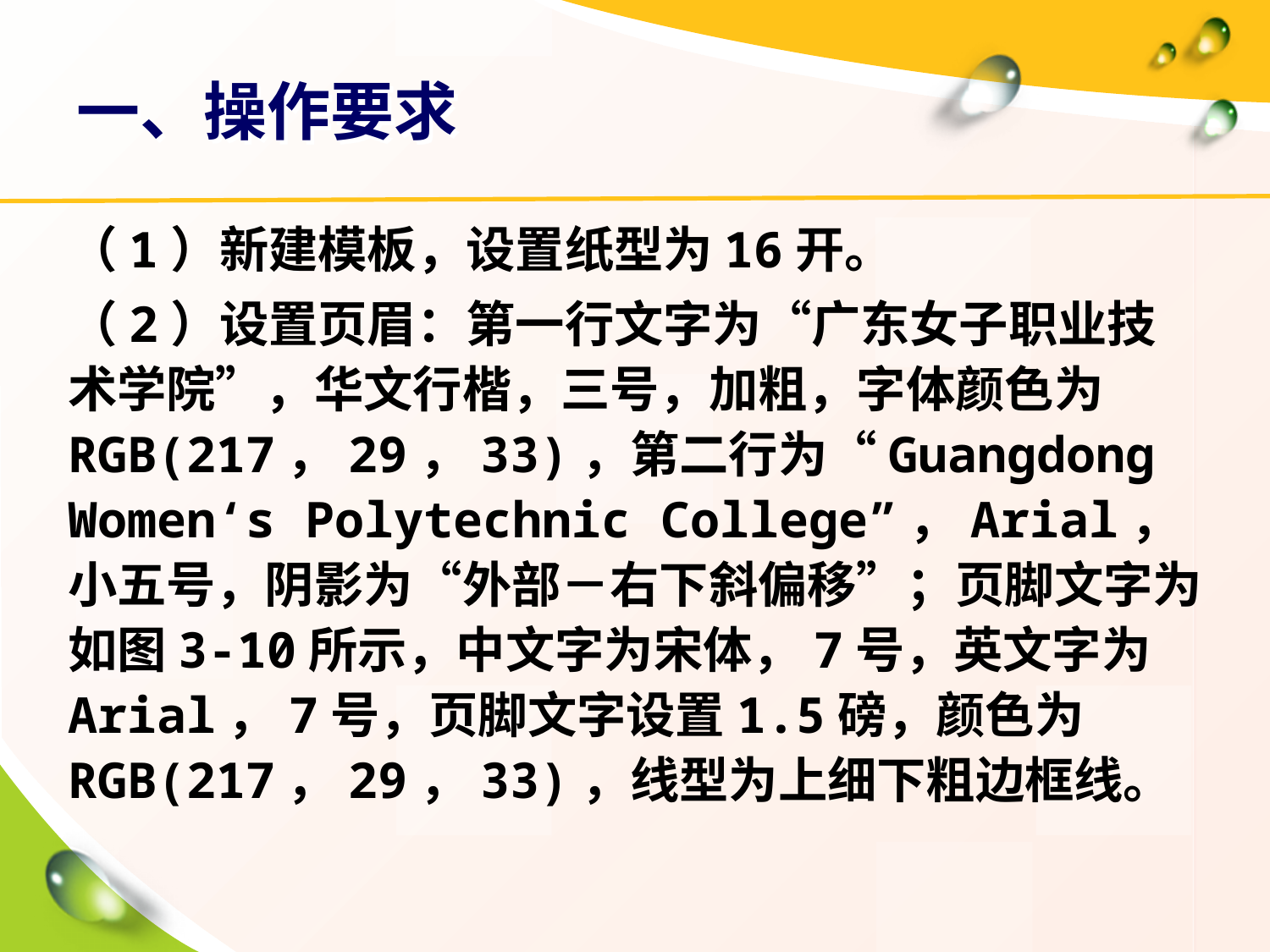

# 一、操作要求
（1）新建模板，设置纸型为16开。
（2）设置页眉：第一行文字为“广东女子职业技术学院”，华文行楷，三号，加粗，字体颜色为RGB(217，29，33)，第二行为“Guangdong Women‘s Polytechnic College”，Arial，小五号，阴影为“外部－右下斜偏移”；页脚文字为如图3-10所示，中文字为宋体，7号，英文字为Arial，7号，页脚文字设置1.5磅，颜色为RGB(217，29，33)，线型为上细下粗边框线。